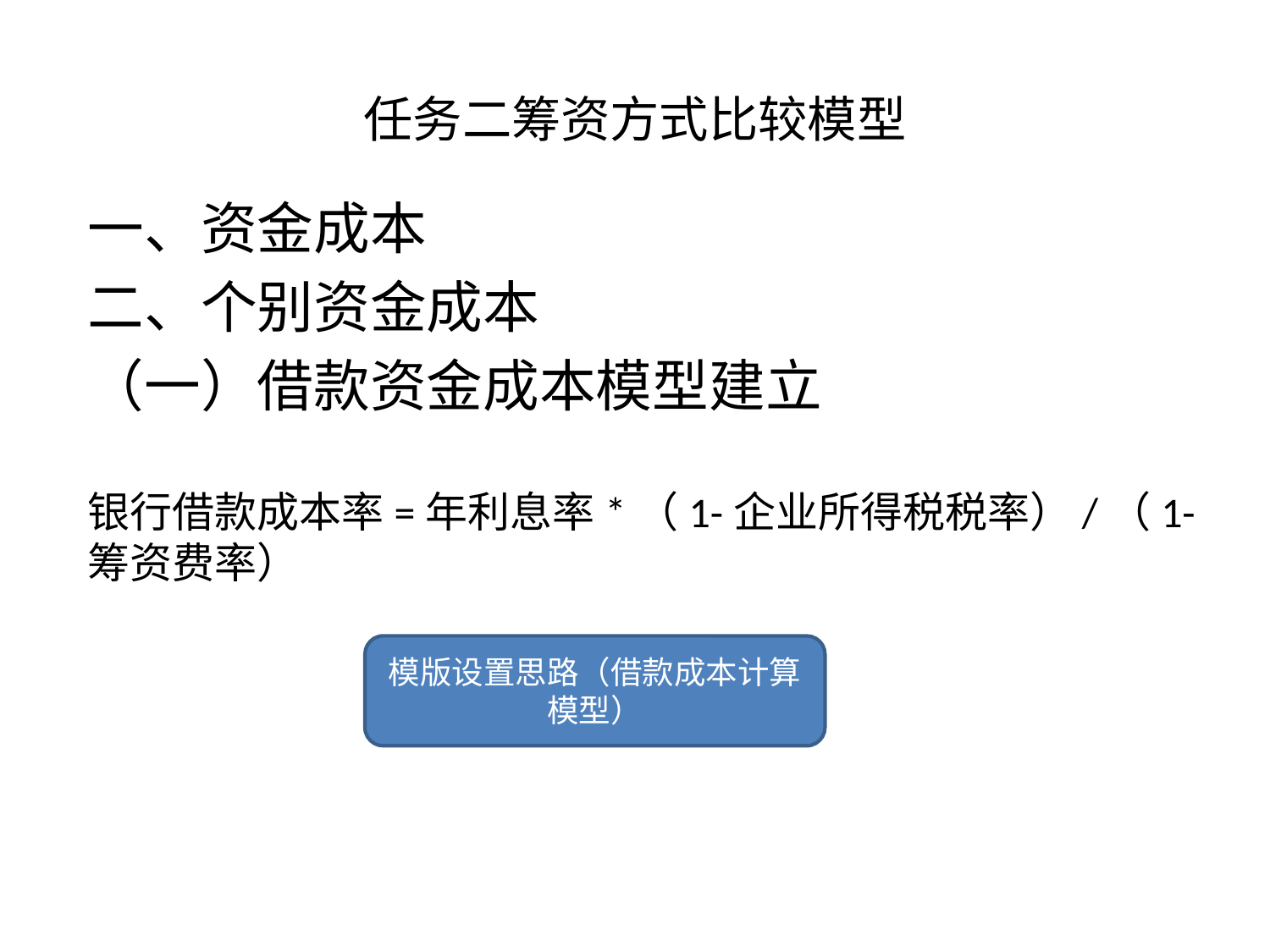

# 任务二筹资方式比较模型
一、资金成本
二、个别资金成本
（一）借款资金成本模型建立

银行借款成本率=年利息率*（1-企业所得税税率）/（1-筹资费率）
模版设置思路（借款成本计算模型）